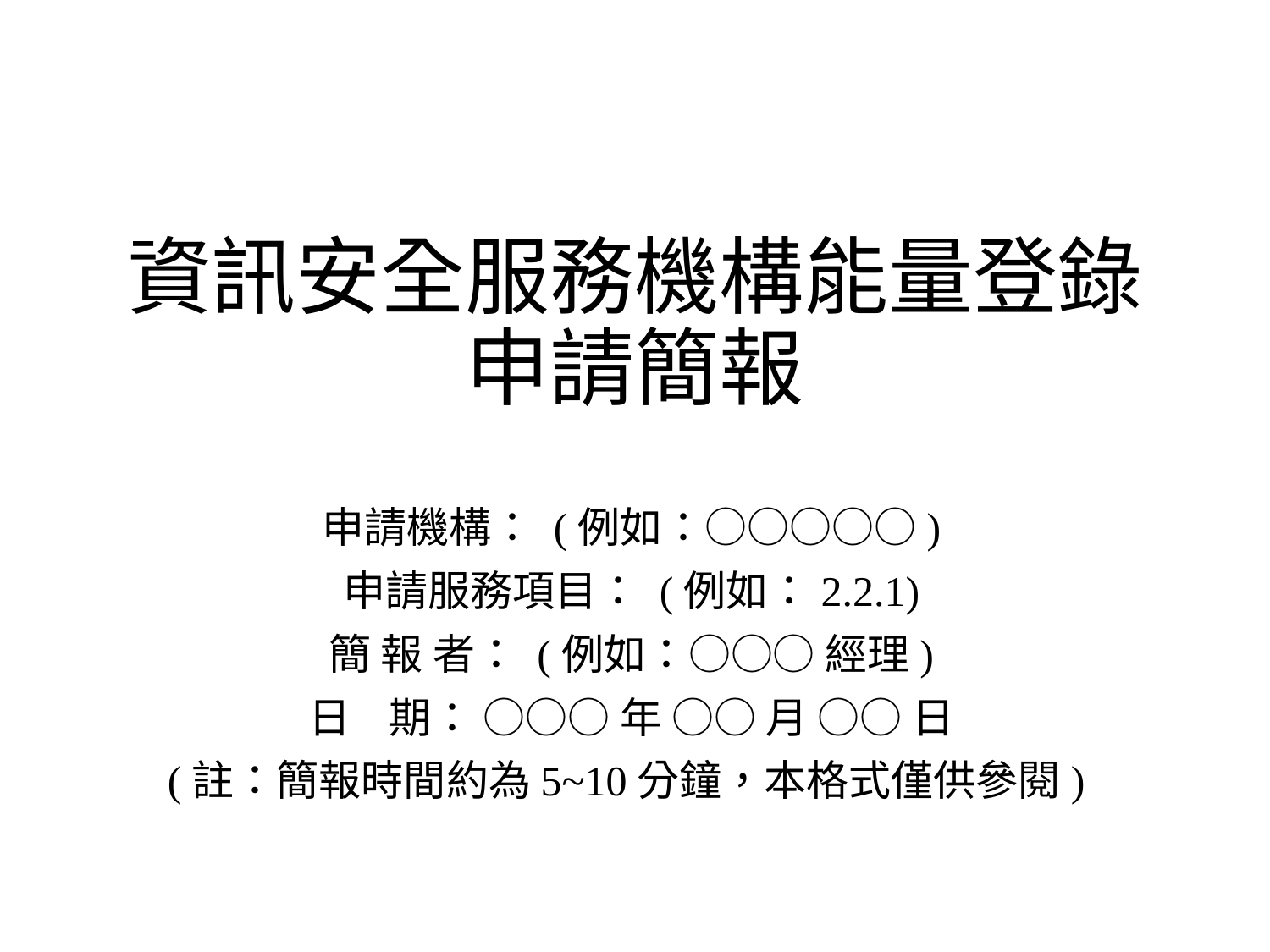

# 資訊安全服務機構能量登錄申請簡報
申請機構： (例如：○○○○○)
申請服務項目： (例如：2.2.1)
簡 報 者： (例如：○○○ 經理)
日    期： ○○○ 年 ○○ 月 ○○ 日
(註：簡報時間約為5~10分鐘，本格式僅供參閱)